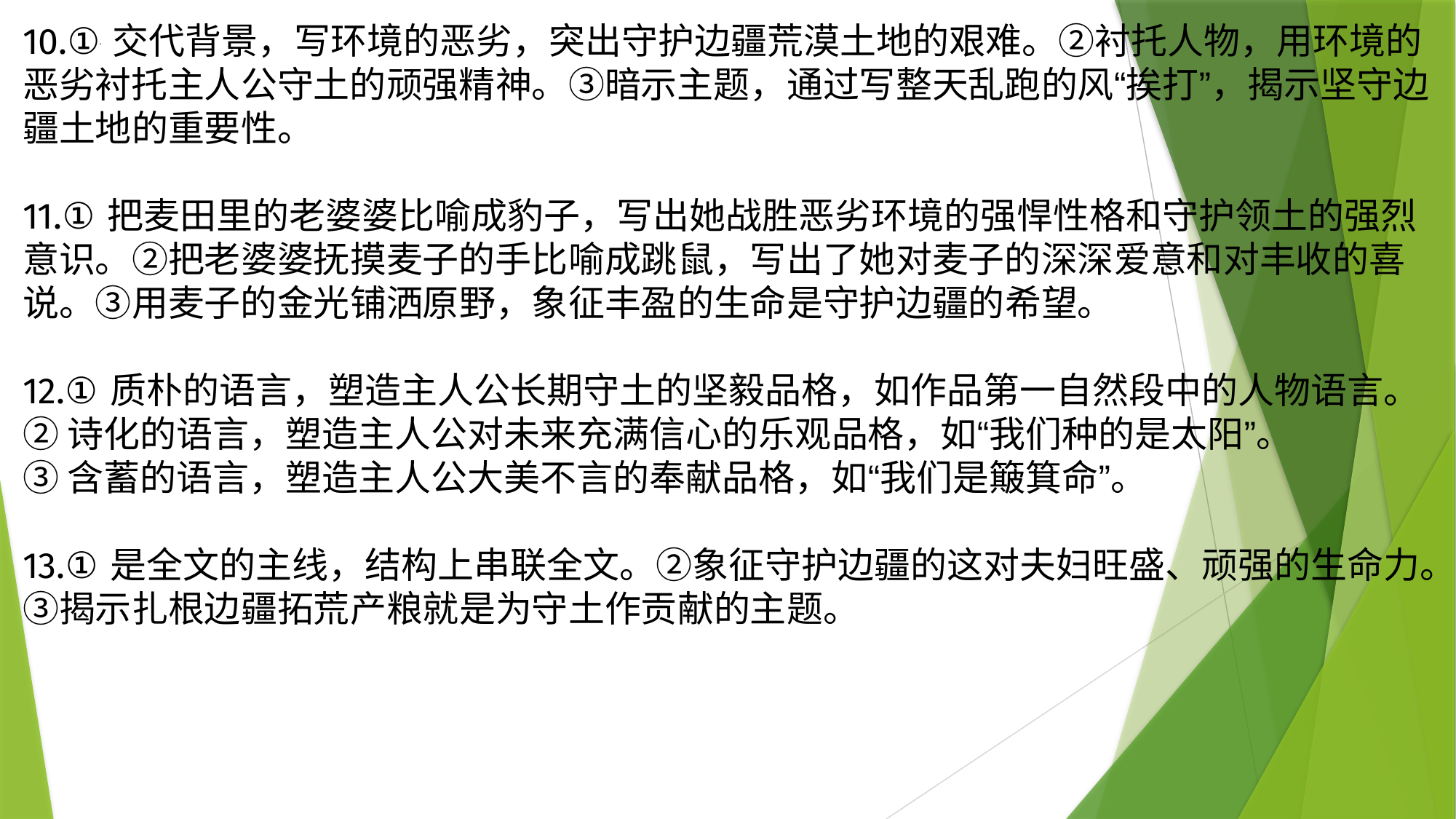

10.①交代背景，写环境的恶劣，突出守护边疆荒漠土地的艰难。②衬托人物，用环境的恶劣衬托主人公守土的顽强精神。③暗示主题，通过写整天乱跑的风“挨打”，揭示坚守边疆土地的重要性。

11.①把麦田里的老婆婆比喻成豹子，写出她战胜恶劣环境的强悍性格和守护领土的强烈意识。②把老婆婆抚摸麦子的手比喻成跳鼠，写出了她对麦子的深深爱意和对丰收的喜说。③用麦子的金光铺洒原野，象征丰盈的生命是守护边疆的希望。

12.①质朴的语言，塑造主人公长期守土的坚毅品格，如作品第一自然段中的人物语言。
②诗化的语言，塑造主人公对未来充满信心的乐观品格，如“我们种的是太阳”。
③含蓄的语言，塑造主人公大美不言的奉献品格，如“我们是簸箕命”。

13.①是全文的主线，结构上串联全文。②象征守护边疆的这对夫妇旺盛、顽强的生命力。③揭示扎根边疆拓荒产粮就是为守土作贡献的主题。